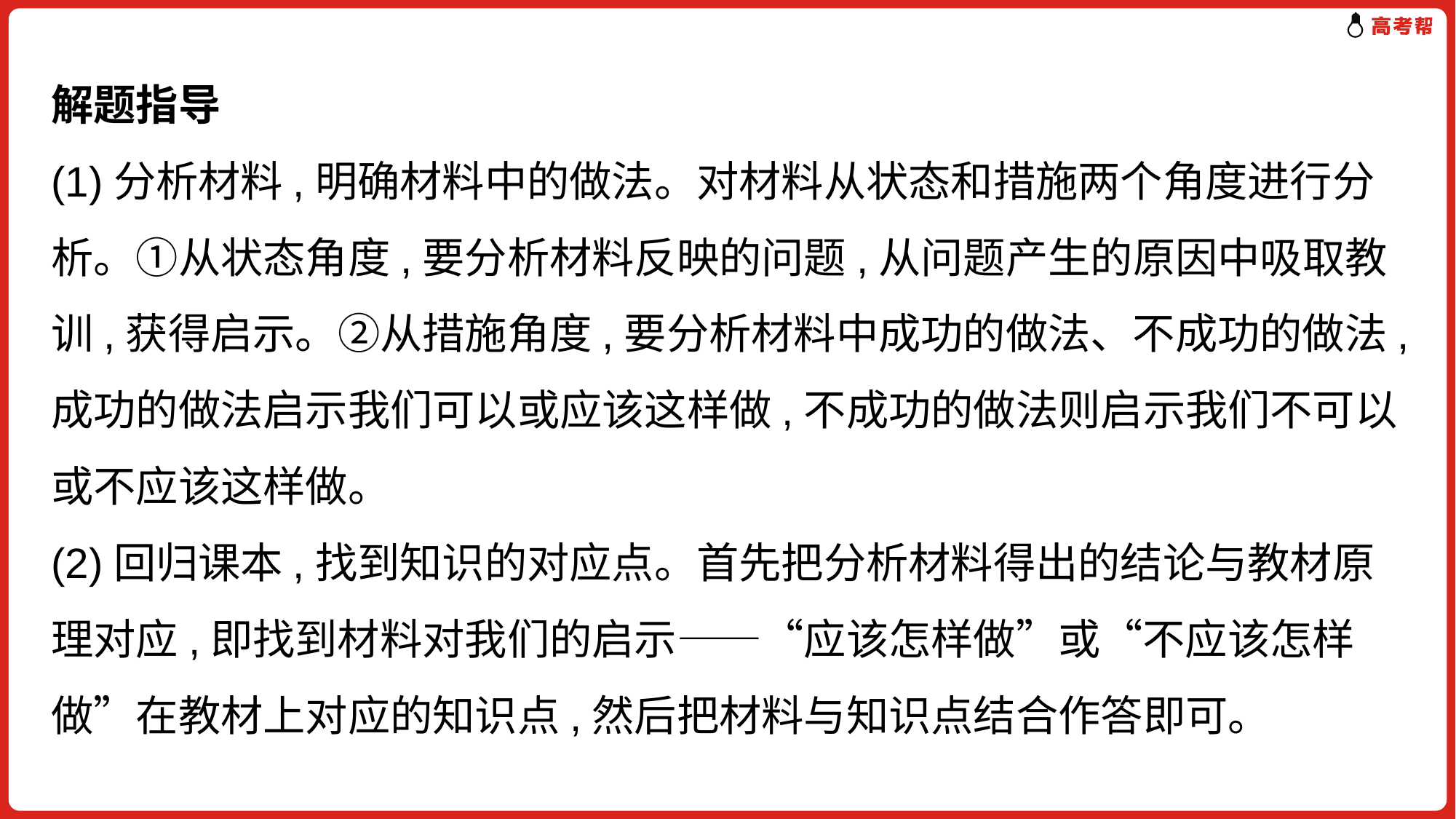

# 解题指导 (1)分析材料,明确材料中的做法。对材料从状态和措施两个角度进行分析。①从状态角度,要分析材料反映的问题,从问题产生的原因中吸取教训,获得启示。②从措施角度,要分析材料中成功的做法、不成功的做法,成功的做法启示我们可以或应该这样做,不成功的做法则启示我们不可以或不应该这样做。 (2)回归课本,找到知识的对应点。首先把分析材料得出的结论与教材原理对应,即找到材料对我们的启示——“应该怎样做”或“不应该怎样做”在教材上对应的知识点,然后把材料与知识点结合作答即可。